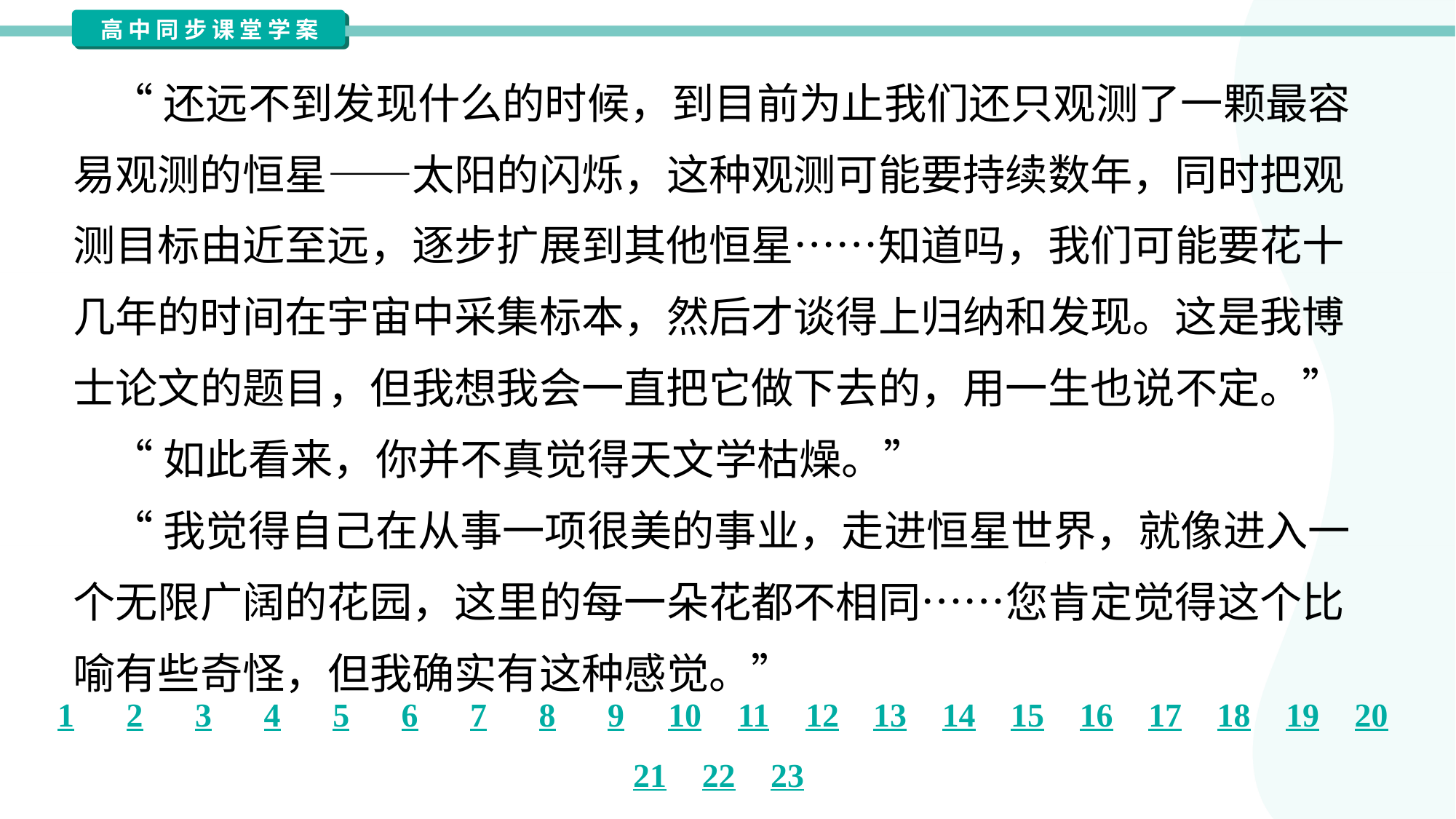

“还远不到发现什么的时候，到目前为止我们还只观测了一颗最容
易观测的恒星——太阳的闪烁，这种观测可能要持续数年，同时把观
测目标由近至远，逐步扩展到其他恒星……知道吗，我们可能要花十
几年的时间在宇宙中采集标本，然后才谈得上归纳和发现。这是我博
士论文的题目，但我想我会一直把它做下去的，用一生也说不定。”
    “如此看来，你并不真觉得天文学枯燥。”
    “我觉得自己在从事一项很美的事业，走进恒星世界，就像进入一
个无限广阔的花园，这里的每一朵花都不相同……您肯定觉得这个比
喻有些奇怪，但我确实有这种感觉。”